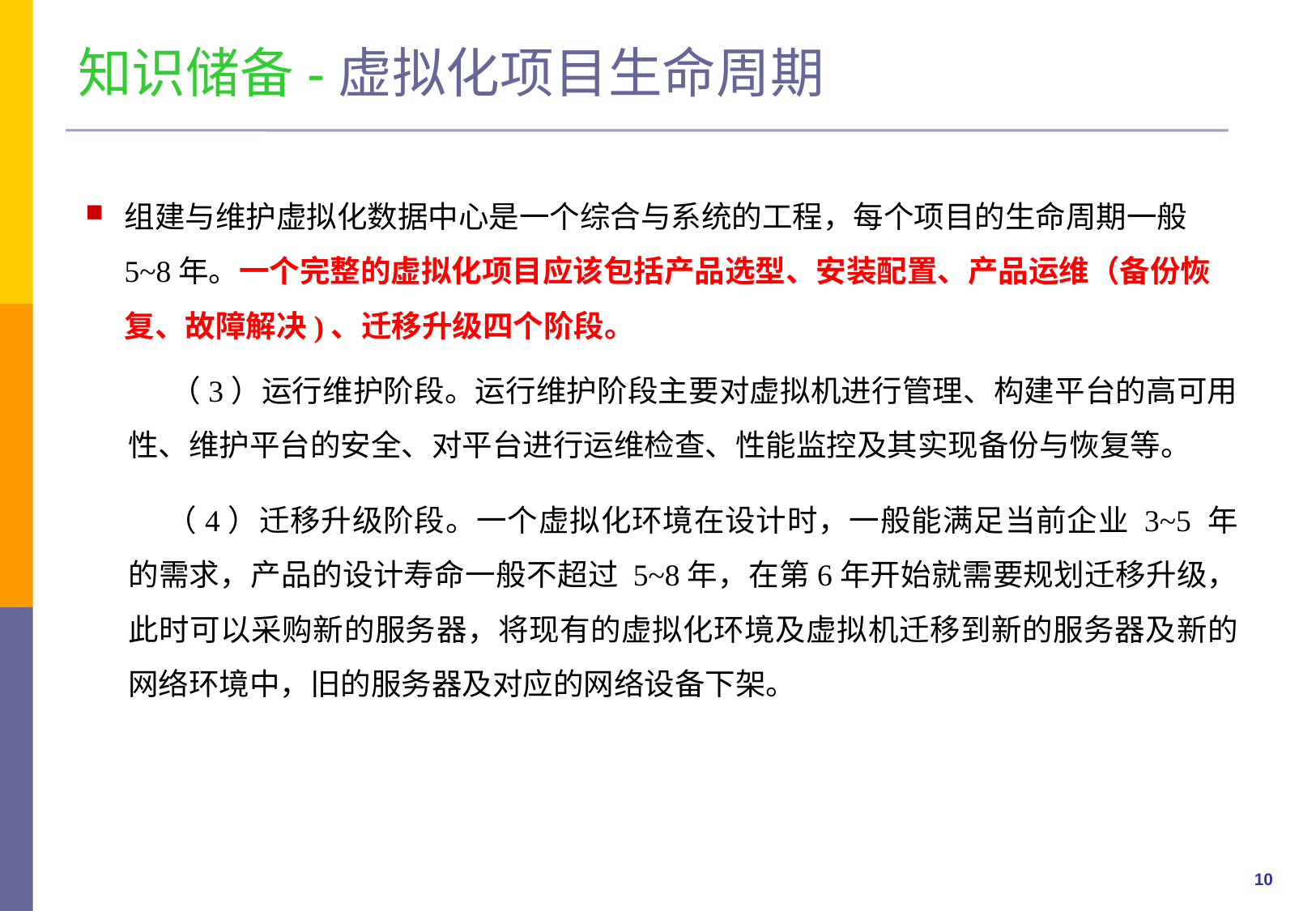

知识储备-虚拟化项目生命周期
组建与维护虚拟化数据中心是一个综合与系统的工程，每个项目的生命周期一般5~8年。一个完整的虚拟化项目应该包括产品选型、安装配置、产品运维（备份恢复、故障解决)、迁移升级四个阶段。
     （3）运行维护阶段。运行维护阶段主要对虚拟机进行管理、构建平台的高可用性、维护平台的安全、对平台进行运维检查、性能监控及其实现备份与恢复等。
    （4）迁移升级阶段。一个虚拟化环境在设计时，一般能满足当前企业 3~5 年的需求，产品的设计寿命一般不超过 5~8年，在第6年开始就需要规划迁移升级，此时可以采购新的服务器，将现有的虚拟化环境及虚拟机迁移到新的服务器及新的网络环境中，旧的服务器及对应的网络设备下架。
10